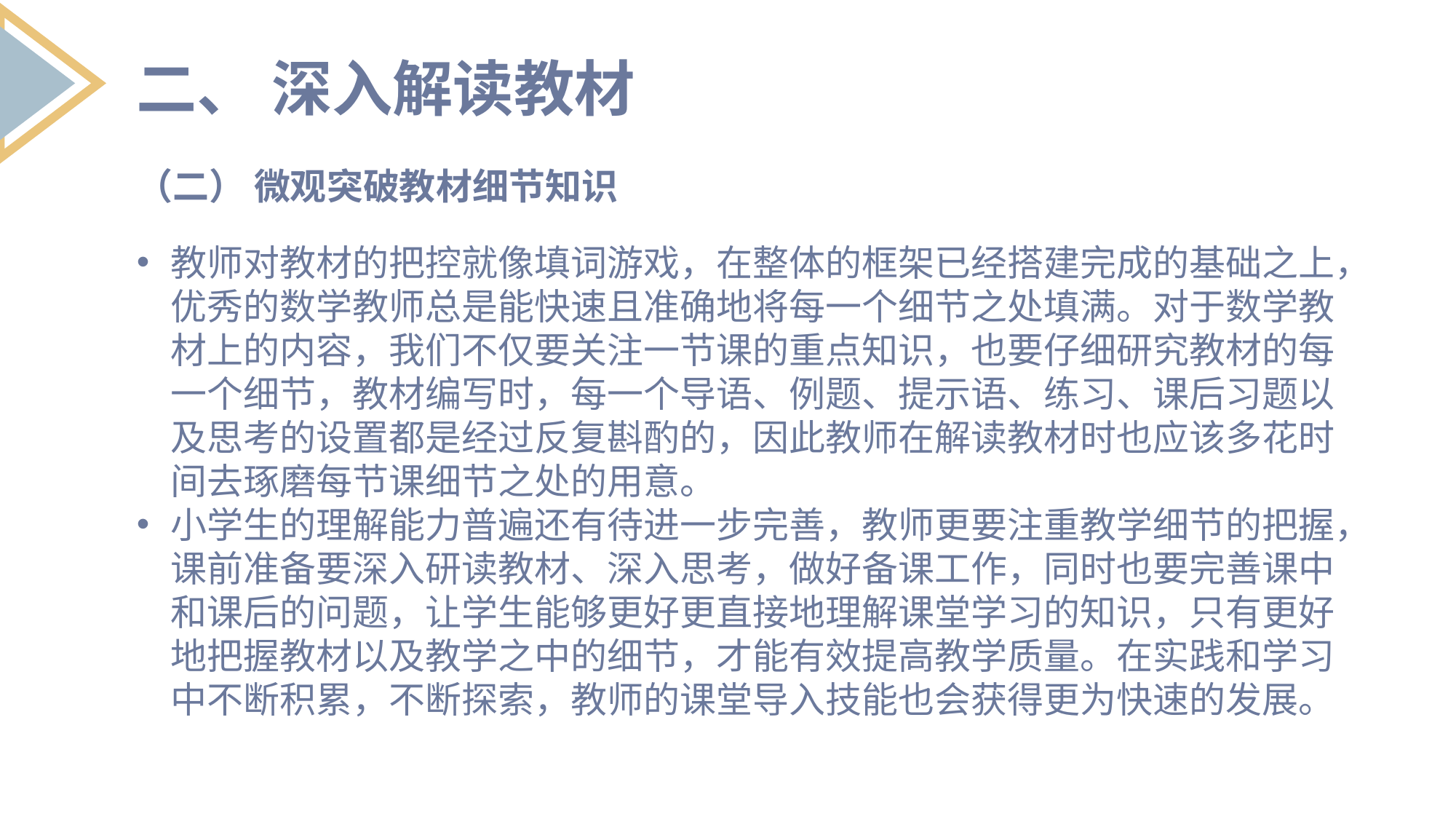

二、 深入解读教材

（二） 微观突破教材细节知识

教师对教材的把控就像填词游戏，在整体的框架已经搭建完成的基础之上，优秀的数学教师总是能快速且准确地将每一个细节之处填满。对于数学教材上的内容，我们不仅要关注一节课的重点知识，也要仔细研究教材的每一个细节，教材编写时，每一个导语、例题、提示语、练习、课后习题以及思考的设置都是经过反复斟酌的，因此教师在解读教材时也应该多花时间去琢磨每节课细节之处的用意。
小学生的理解能力普遍还有待进一步完善，教师更要注重教学细节的把握，课前准备要深入研读教材、深入思考，做好备课工作，同时也要完善课中和课后的问题，让学生能够更好更直接地理解课堂学习的知识，只有更好地把握教材以及教学之中的细节，才能有效提高教学质量。在实践和学习中不断积累，不断探索，教师的课堂导入技能也会获得更为快速的发展。